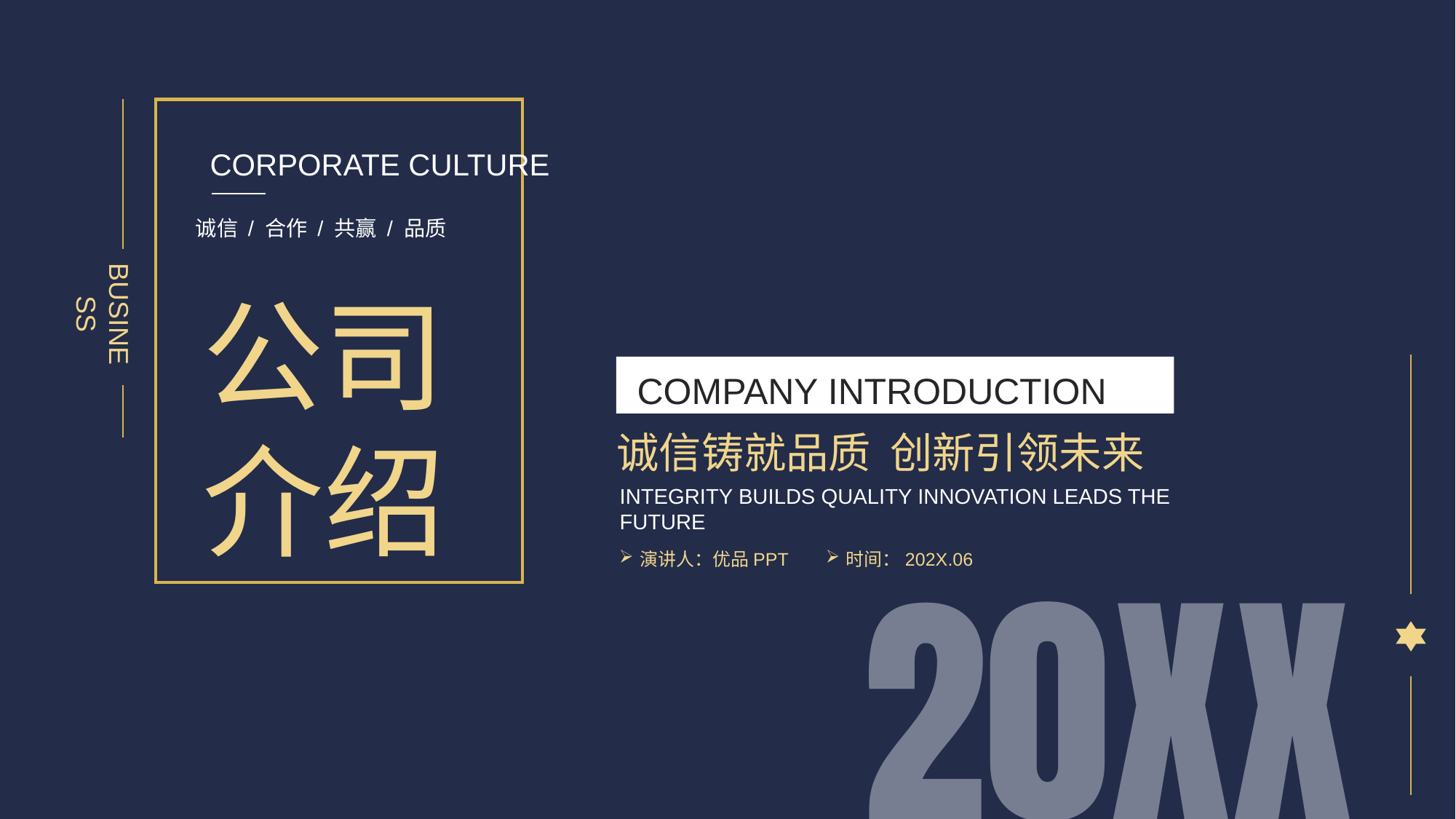

CORPORATE CULTURE
诚信 / 合作 / 共赢 / 品质
公司
介绍
BUSINESS

COMPANY INTRODUCTION
诚信铸就品质  创新引领未来
INTEGRITY BUILDS QUALITY INNOVATION LEADS THE FUTURE
演讲人：优品PPT
时间：202X.06
20XX